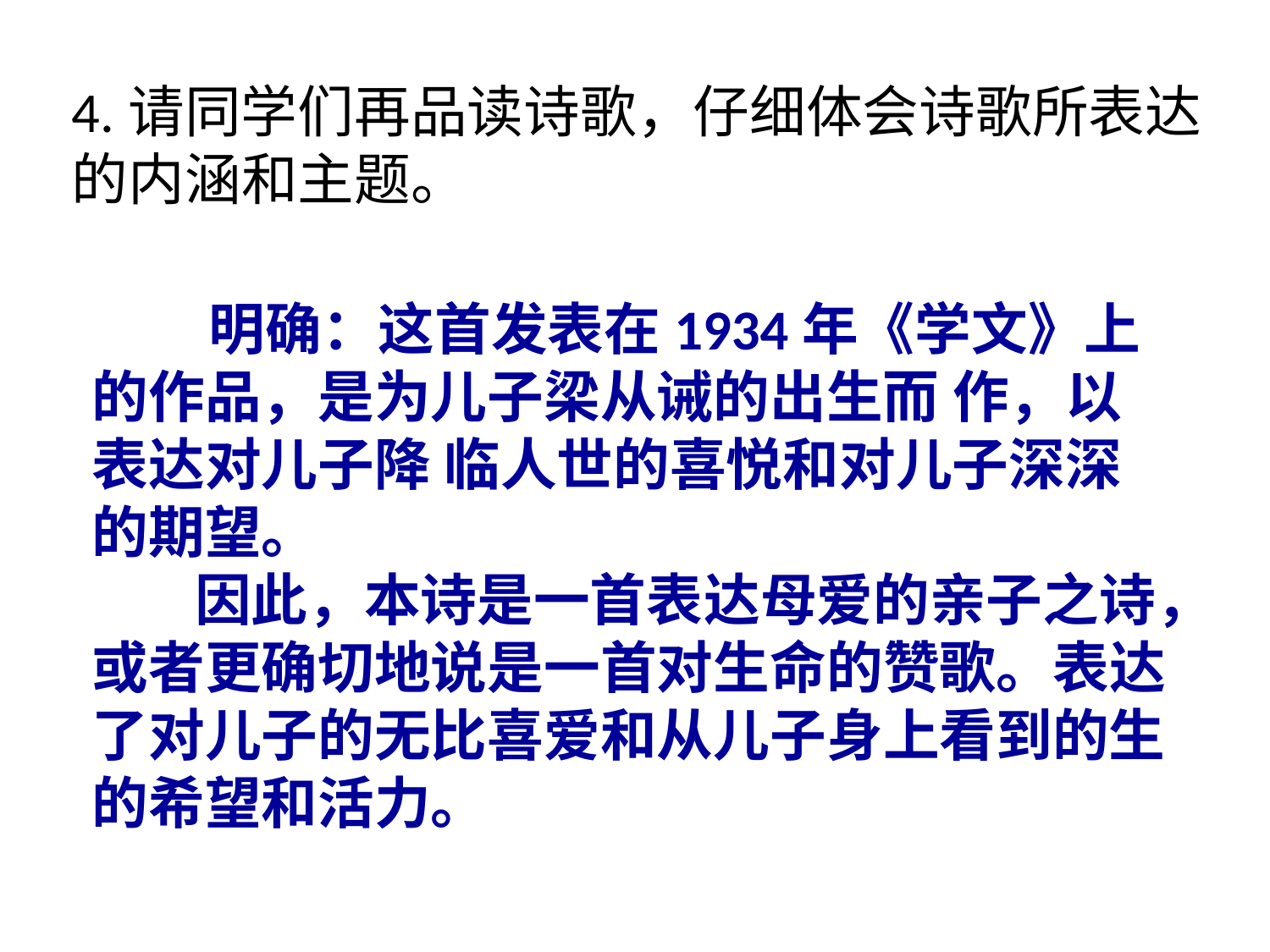

4.请同学们再品读诗歌，仔细体会诗歌所表达的内涵和主题。
        明确：这首发表在1934年《学文》上的作品，是为儿子梁从诫的出生而 作，以表达对儿子降 临人世的喜悦和对儿子深深的期望。 
        因此，本诗是一首表达母爱的亲子之诗，或者更确切地说是一首对生命的赞歌。表达了对儿子的无比喜爱和从儿子身上看到的生的希望和活力。